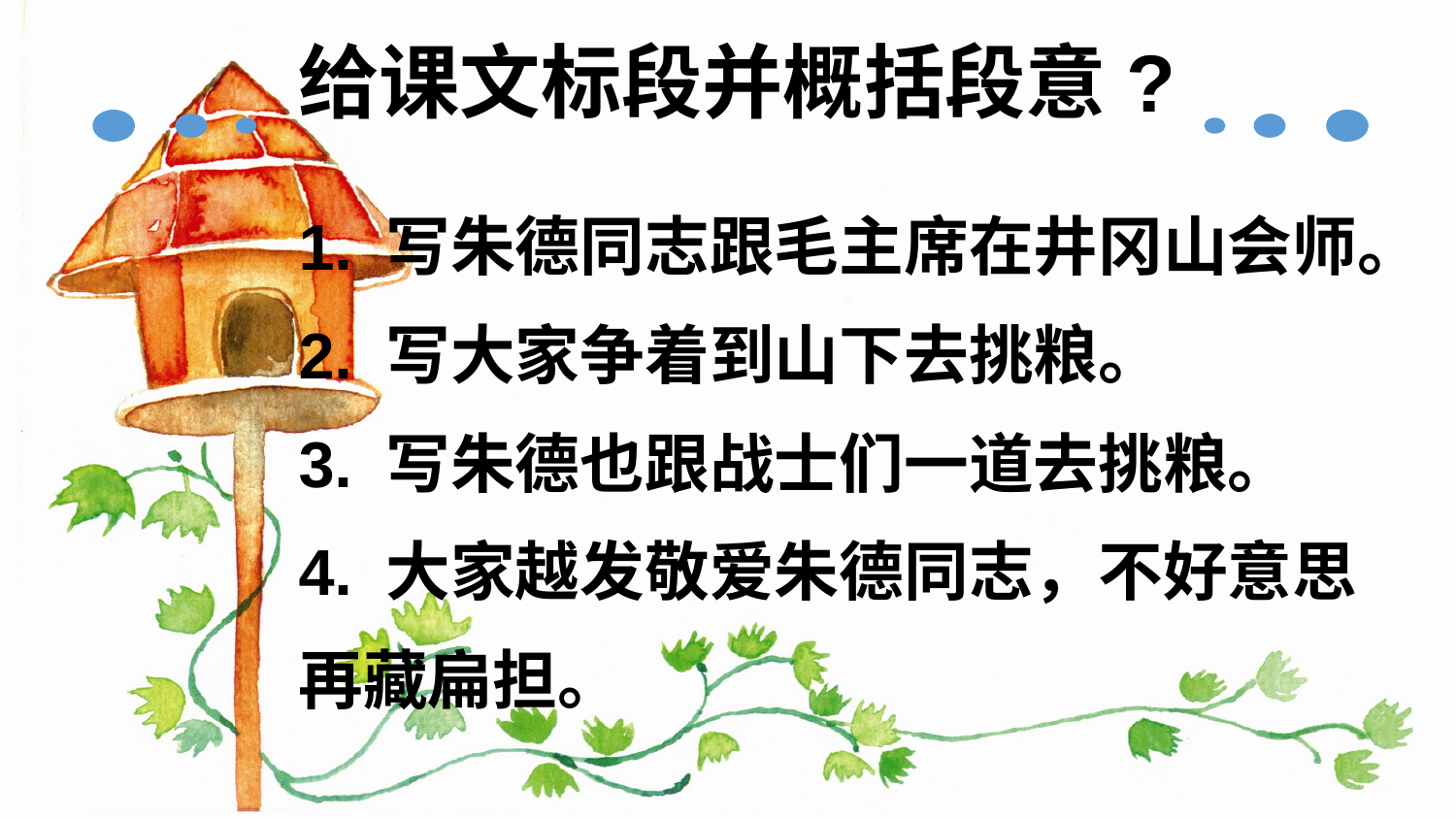

给课文标段并概括段意?
1. 写朱德同志跟毛主席在井冈山会师。
2. 写大家争着到山下去挑粮。
3. 写朱德也跟战士们一道去挑粮。
4. 大家越发敬爱朱德同志，不好意思再藏扁担。